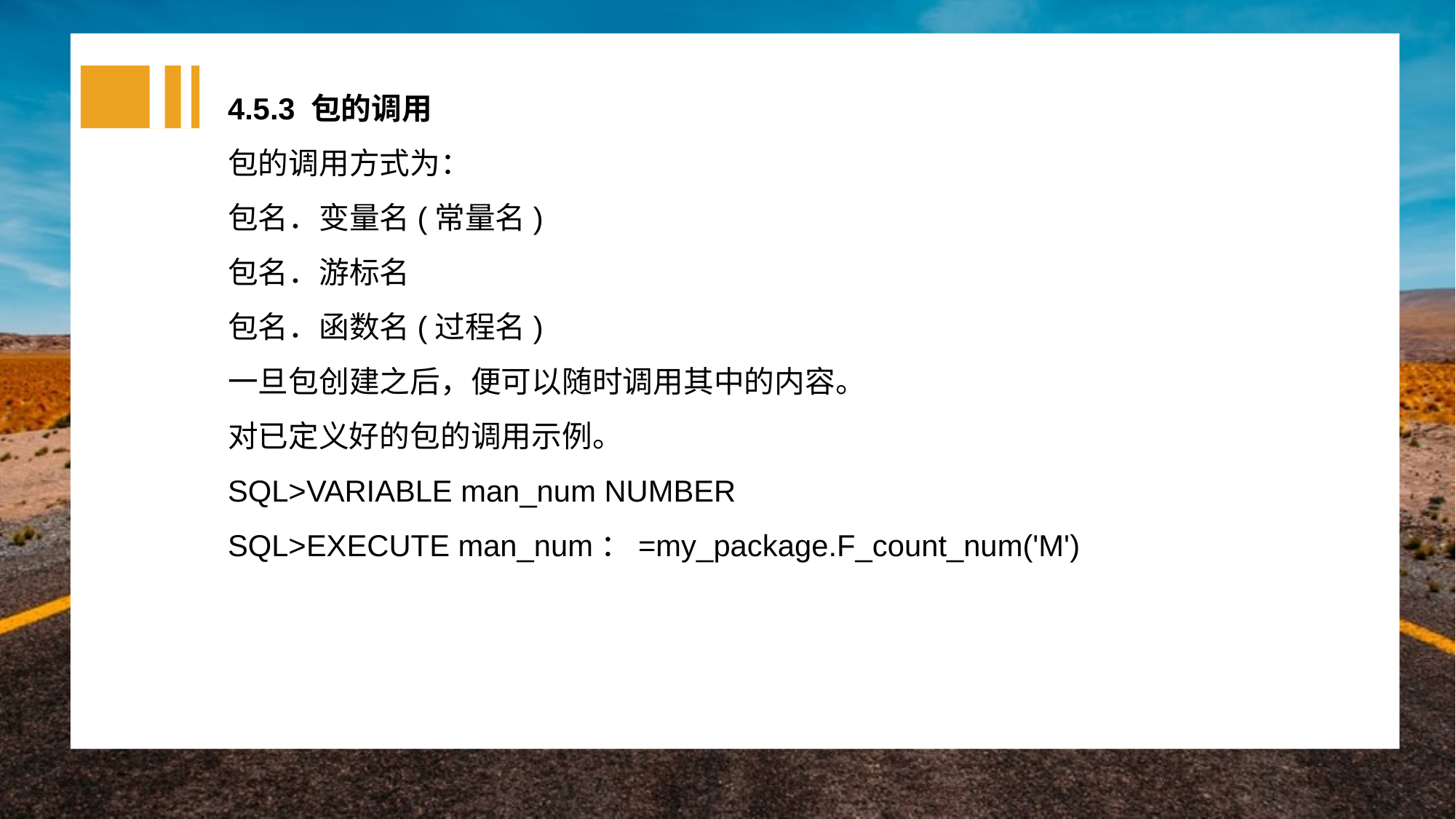

4.5.3 包的调用
包的调用方式为：
包名．变量名(常量名)
包名．游标名
包名．函数名(过程名)
一旦包创建之后，便可以随时调用其中的内容。
对已定义好的包的调用示例。
SQL>VARIABLE man_num NUMBER
SQL>EXECUTE man_num：=my_package.F_count_num('M')